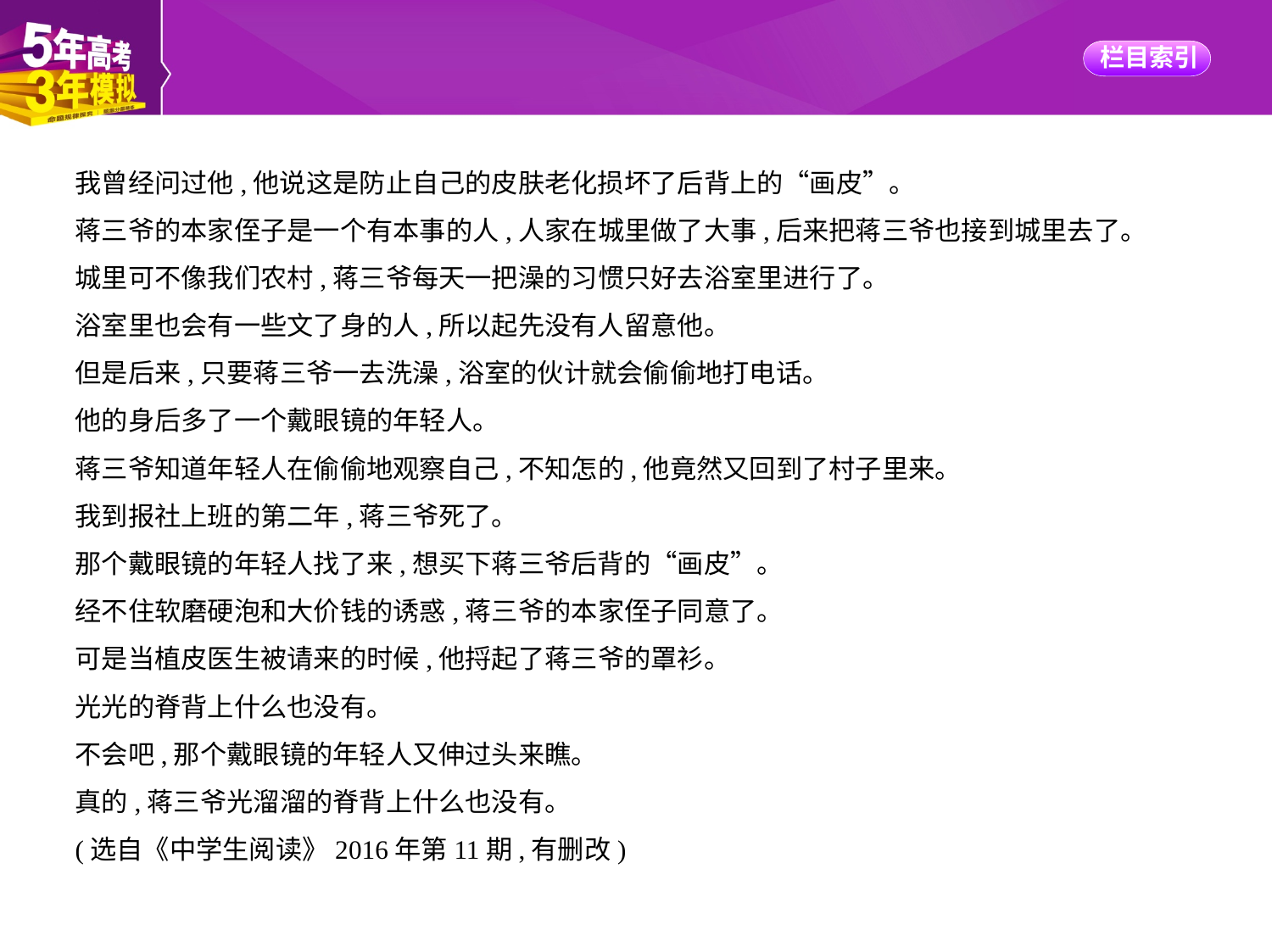

我曾经问过他,他说这是防止自己的皮肤老化损坏了后背上的“画皮”。
蒋三爷的本家侄子是一个有本事的人,人家在城里做了大事,后来把蒋三爷也接到城里去了。
城里可不像我们农村,蒋三爷每天一把澡的习惯只好去浴室里进行了。
浴室里也会有一些文了身的人,所以起先没有人留意他。
但是后来,只要蒋三爷一去洗澡,浴室的伙计就会偷偷地打电话。
他的身后多了一个戴眼镜的年轻人。
蒋三爷知道年轻人在偷偷地观察自己,不知怎的,他竟然又回到了村子里来。
我到报社上班的第二年,蒋三爷死了。
那个戴眼镜的年轻人找了来,想买下蒋三爷后背的“画皮”。
经不住软磨硬泡和大价钱的诱惑,蒋三爷的本家侄子同意了。
可是当植皮医生被请来的时候,他捋起了蒋三爷的罩衫。
光光的脊背上什么也没有。
不会吧,那个戴眼镜的年轻人又伸过头来瞧。
真的,蒋三爷光溜溜的脊背上什么也没有。
(选自《中学生阅读》2016年第11期,有删改)